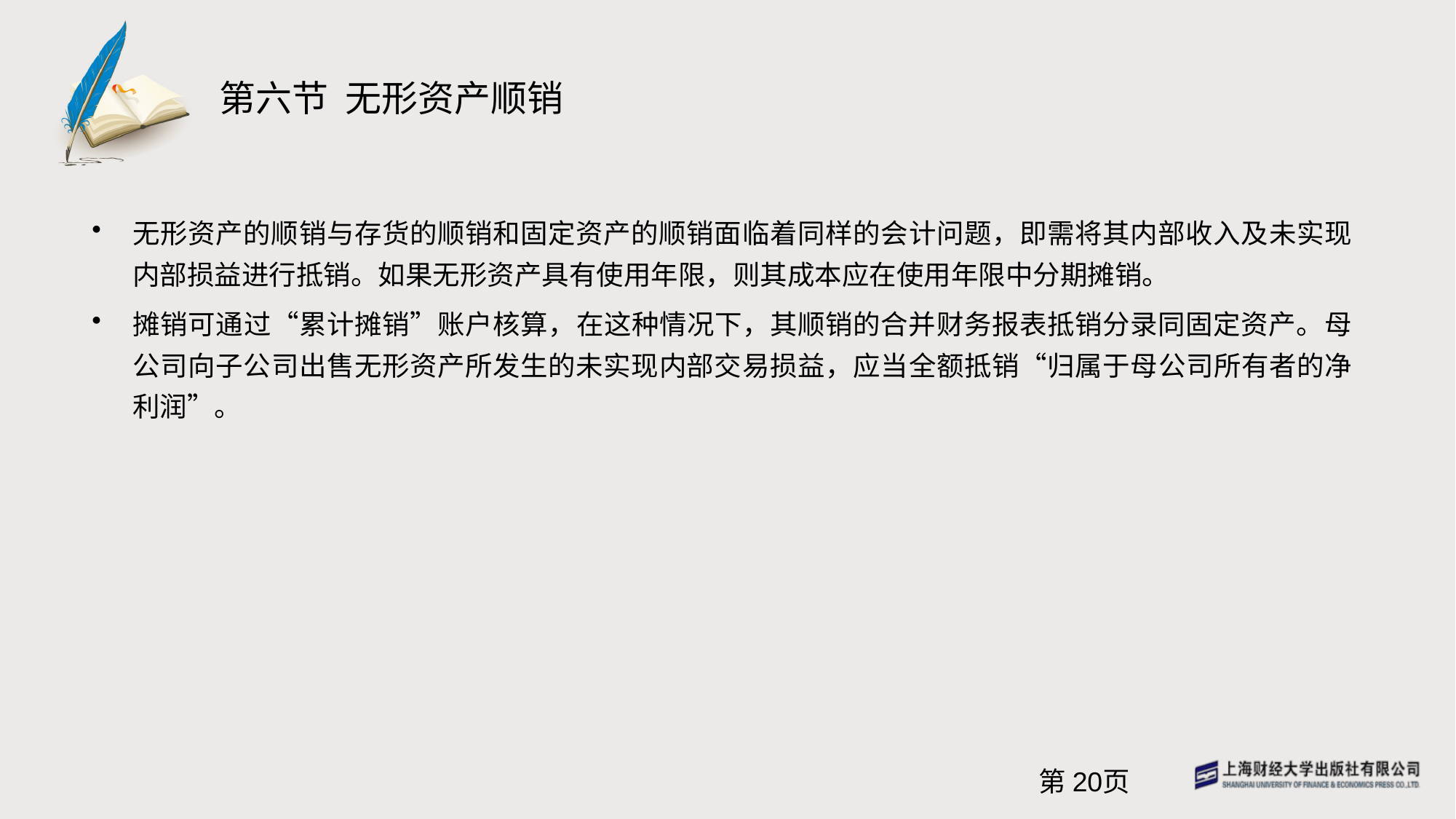

# 第六节  无形资产顺销
无形资产的顺销与存货的顺销和固定资产的顺销面临着同样的会计问题，即需将其内部收入及未实现内部损益进行抵销。如果无形资产具有使用年限，则其成本应在使用年限中分期摊销。
摊销可通过“累计摊销”账户核算，在这种情况下，其顺销的合并财务报表抵销分录同固定资产。母公司向子公司出售无形资产所发生的未实现内部交易损益，应当全额抵销“归属于母公司所有者的净利润”。

20